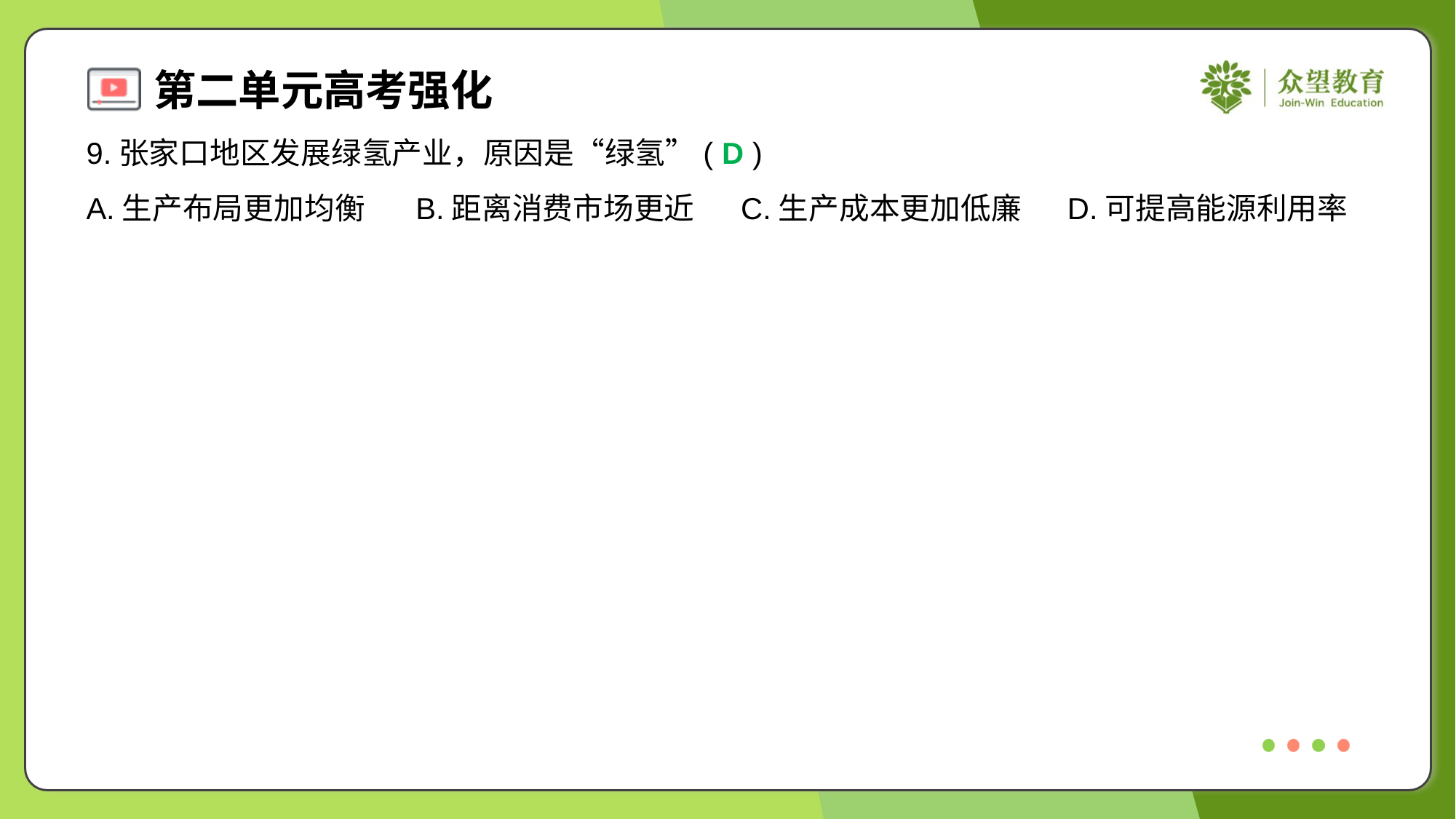

9.张家口地区发展绿氢产业，原因是“绿氢”(     )
D
A.生产布局更加均衡	B.距离消费市场更近	C.生产成本更加低廉	D.可提高能源利用率